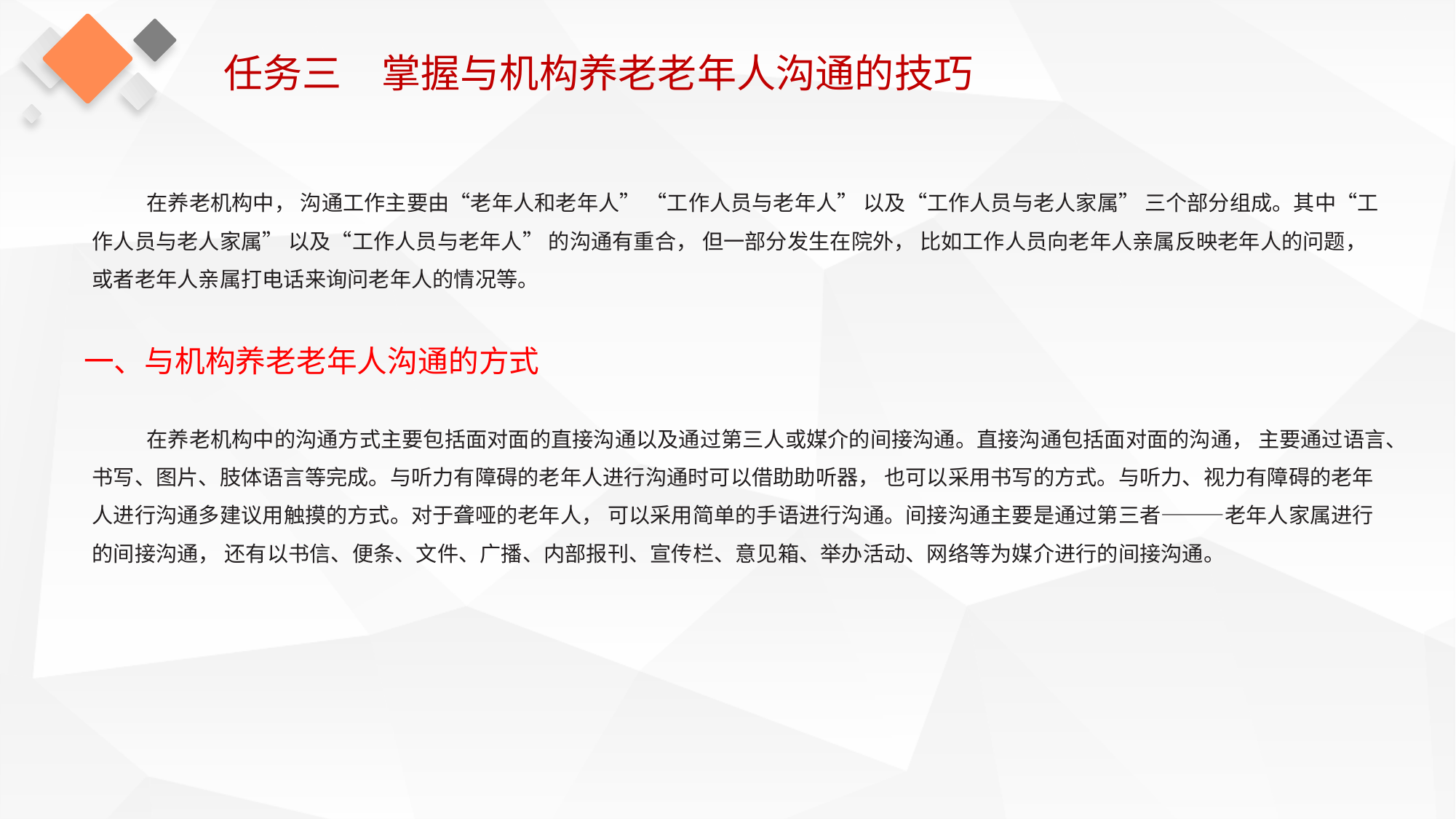

任务三　掌握与机构养老老年人沟通的技巧
在养老机构中， 沟通工作主要由“老年人和老年人” “工作人员与老年人” 以及“工作人员与老人家属” 三个部分组成。其中“工作人员与老人家属” 以及“工作人员与老年人” 的沟通有重合， 但一部分发生在院外， 比如工作人员向老年人亲属反映老年人的问题， 或者老年人亲属打电话来询问老年人的情况等。
一、与机构养老老年人沟通的方式
在养老机构中的沟通方式主要包括面对面的直接沟通以及通过第三人或媒介的间接沟通。直接沟通包括面对面的沟通， 主要通过语言、书写、图片、肢体语言等完成。与听力有障碍的老年人进行沟通时可以借助助听器， 也可以采用书写的方式。与听力、视力有障碍的老年人进行沟通多建议用触摸的方式。对于聋哑的老年人， 可以采用简单的手语进行沟通。间接沟通主要是通过第三者———老年人家属进行的间接沟通， 还有以书信、便条、文件、广播、内部报刊、宣传栏、意见箱、举办活动、网络等为媒介进行的间接沟通。